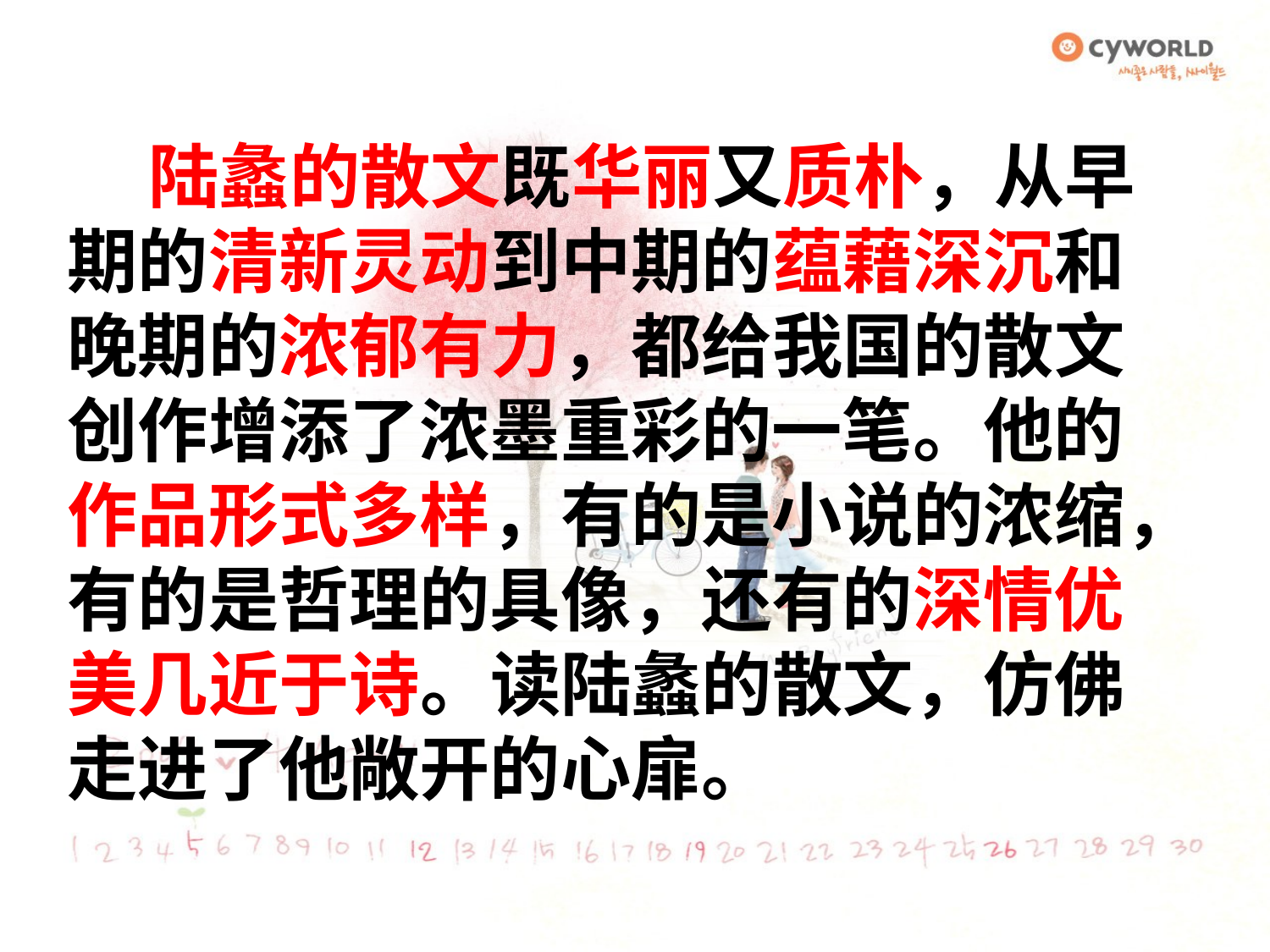

陆蠡的散文既华丽又质朴，从早期的清新灵动到中期的蕴藉深沉和晚期的浓郁有力，都给我国的散文创作增添了浓墨重彩的一笔。他的作品形式多样，有的是小说的浓缩，有的是哲理的具像，还有的深情优美几近于诗。读陆蠡的散文，仿佛走进了他敞开的心扉。